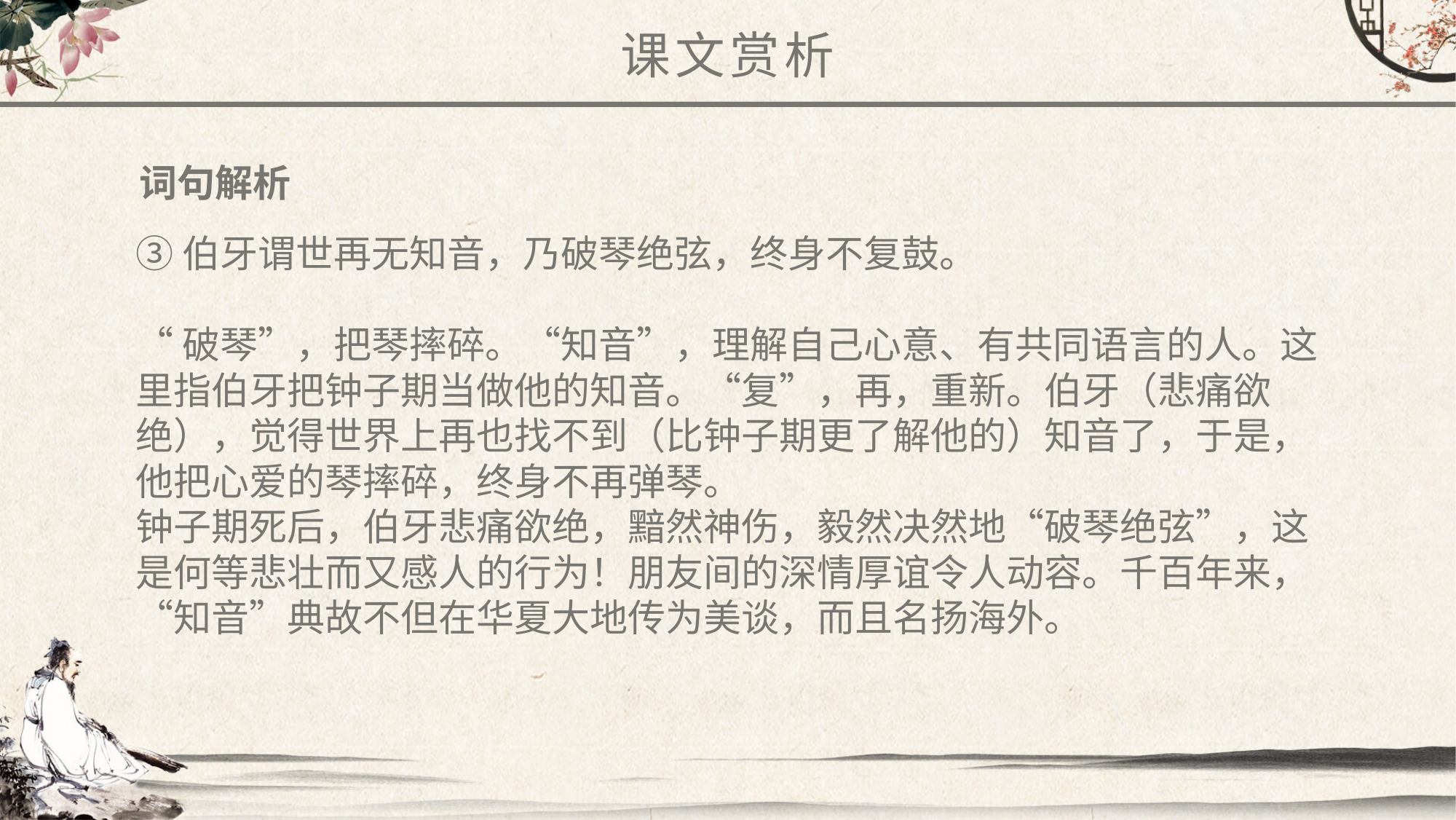

课文赏析

词句解析
③伯牙谓世再无知音，乃破琴绝弦，终身不复鼓。

“破琴”，把琴摔碎。“知音”，理解自己心意、有共同语言的人。这里指伯牙把钟子期当做他的知音。“复”，再，重新。伯牙（悲痛欲绝），觉得世界上再也找不到（比钟子期更了解他的）知音了，于是，他把心爱的琴摔碎，终身不再弹琴。
钟子期死后，伯牙悲痛欲绝，黯然神伤，毅然决然地“破琴绝弦”，这是何等悲壮而又感人的行为！朋友间的深情厚谊令人动容。千百年来，“知音”典故不但在华夏大地传为美谈，而且名扬海外。